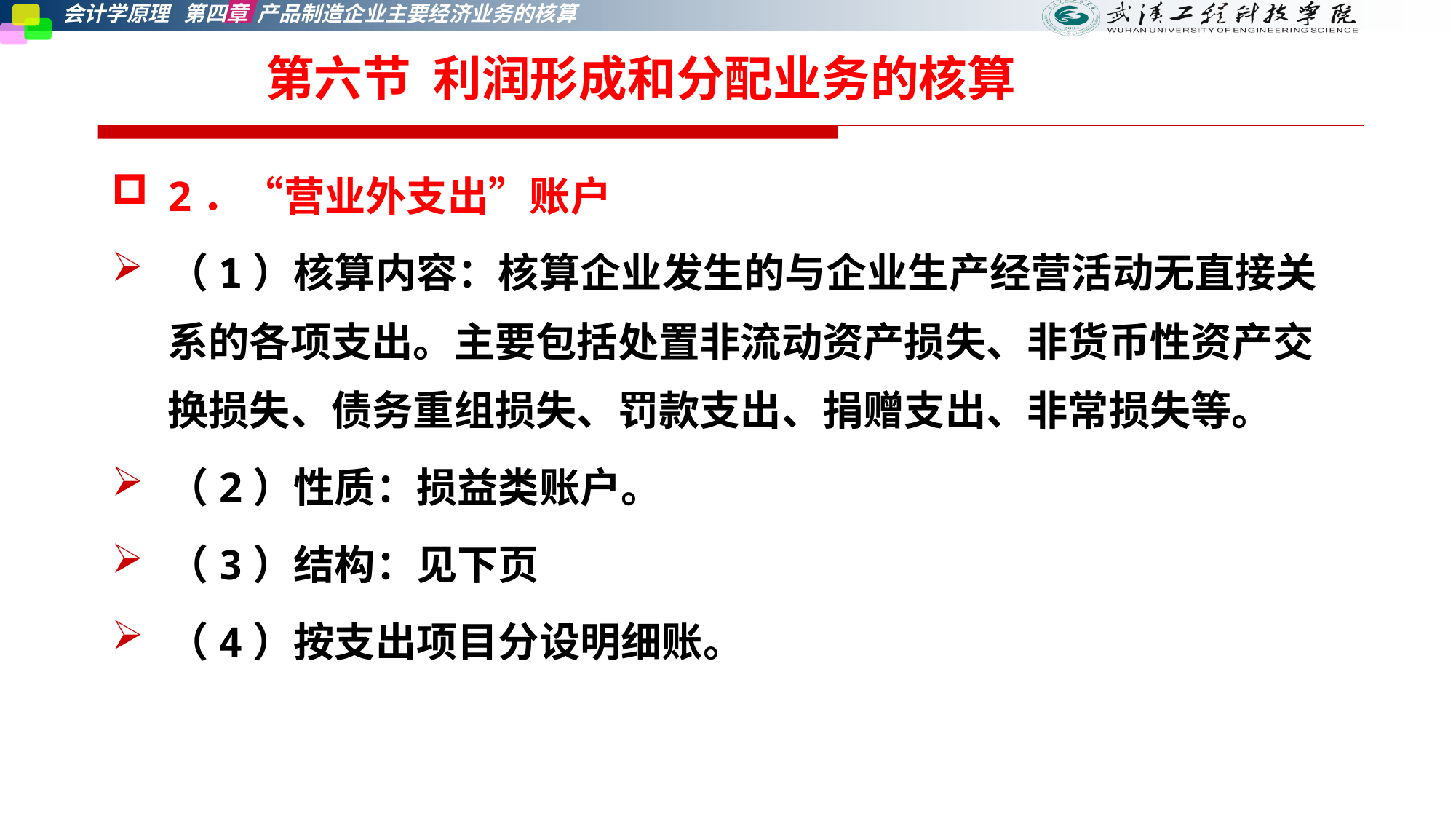

# 第六节  利润形成和分配业务的核算
2．“营业外支出”账户
（1）核算内容：核算企业发生的与企业生产经营活动无直接关系的各项支出。主要包括处置非流动资产损失、非货币性资产交换损失、债务重组损失、罚款支出、捐赠支出、非常损失等。
（2）性质：损益类账户。
（3）结构：见下页
（4）按支出项目分设明细账。